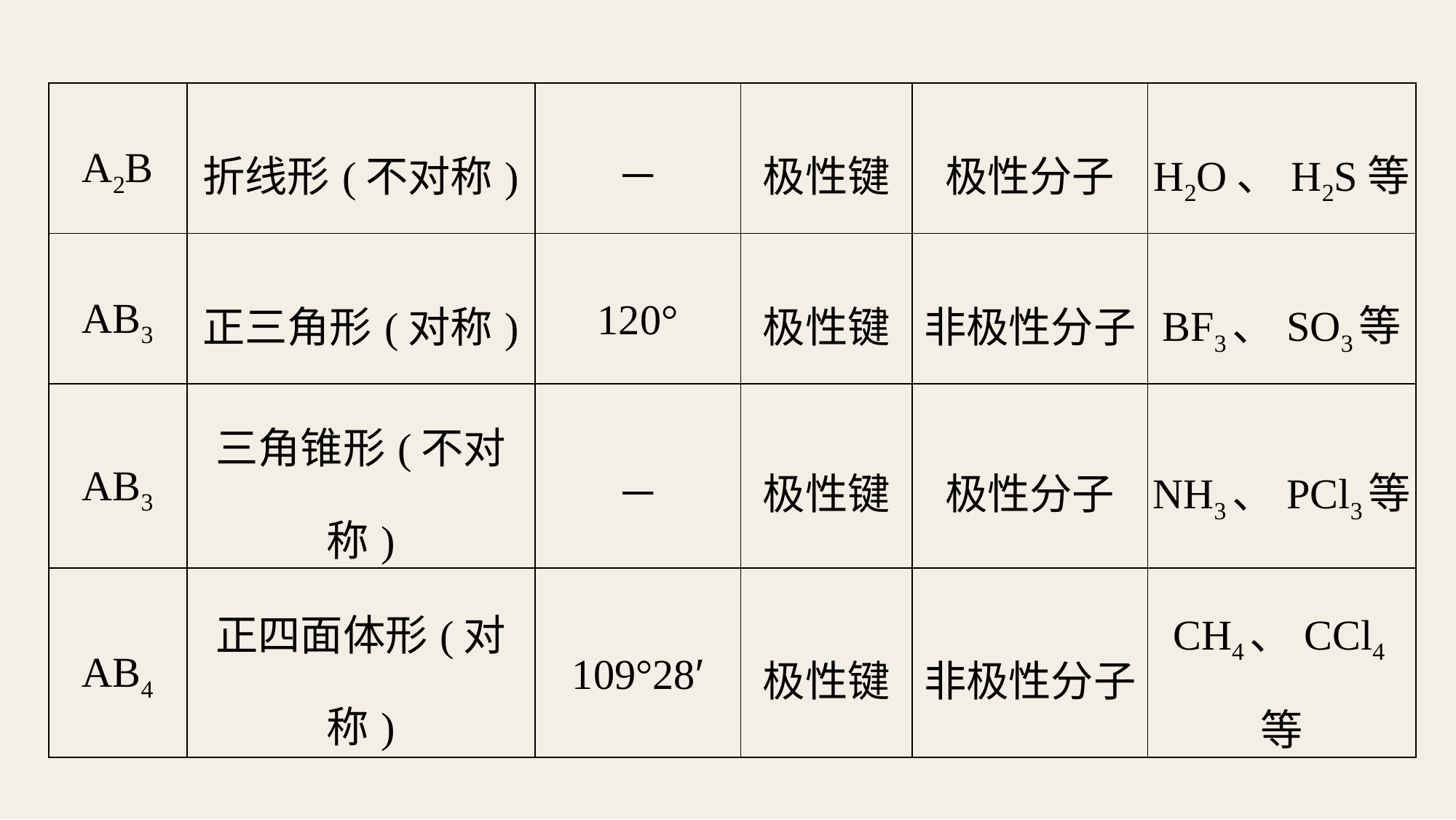

| A2B | 折线形(不对称) | － | 极性键 | 极性分子 | H2O、H2S等 |
| --- | --- | --- | --- | --- | --- |
| AB3 | 正三角形(对称) | 120° | 极性键 | 非极性分子 | BF3、SO3等 |
| AB3 | 三角锥形(不对称) | － | 极性键 | 极性分子 | NH3、PCl3等 |
| AB4 | 正四面体形(对称) | 109°28′ | 极性键 | 非极性分子 | CH4、CCl4等 |